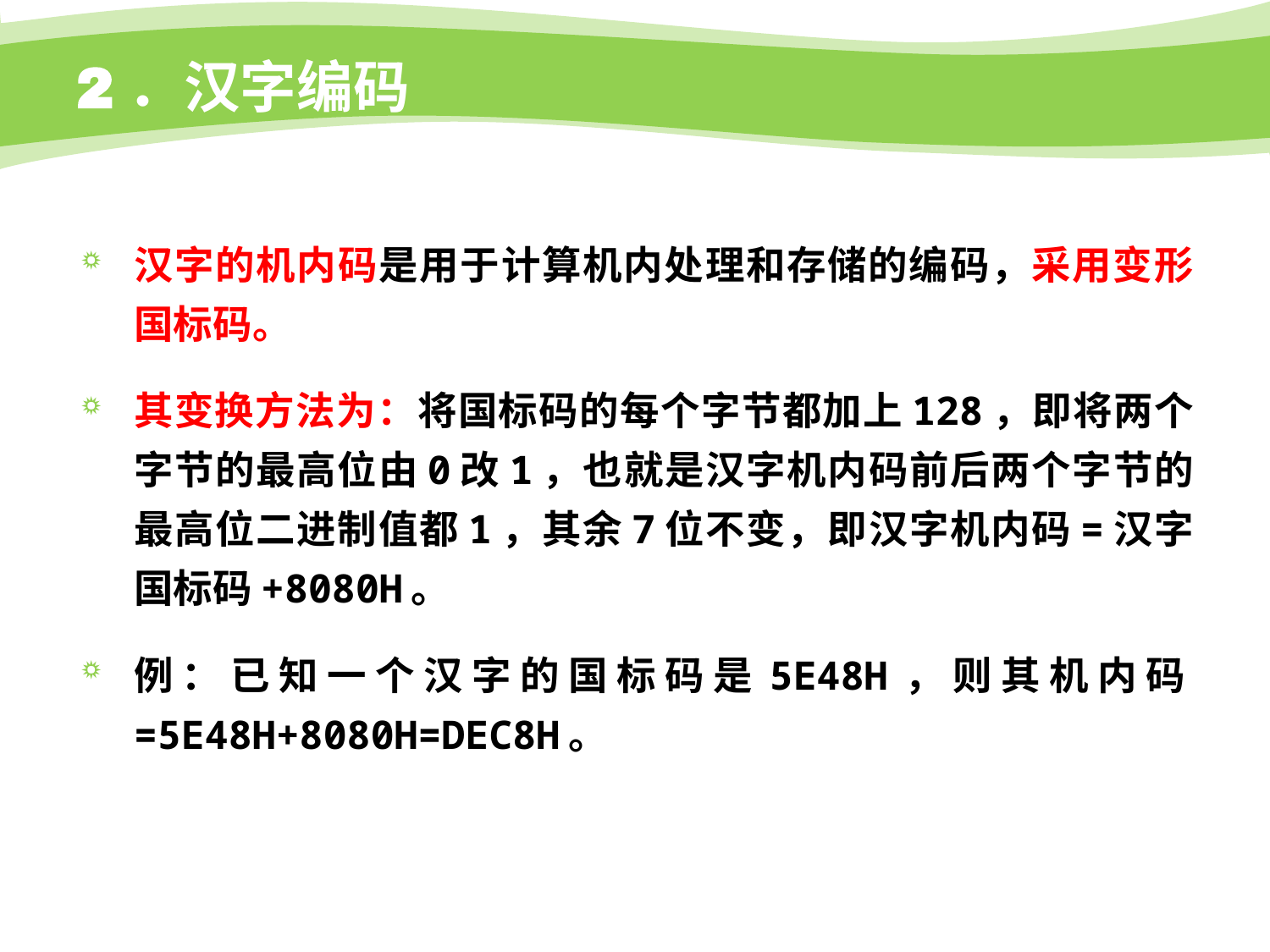

# 2．汉字编码
汉字的机内码是用于计算机内处理和存储的编码，采用变形国标码。
其变换方法为：将国标码的每个字节都加上128，即将两个字节的最高位由0改1，也就是汉字机内码前后两个字节的最高位二进制值都1，其余7位不变，即汉字机内码=汉字国标码+8080H。
例：已知一个汉字的国标码是5E48H，则其机内码=5E48H+8080H=DEC8H。